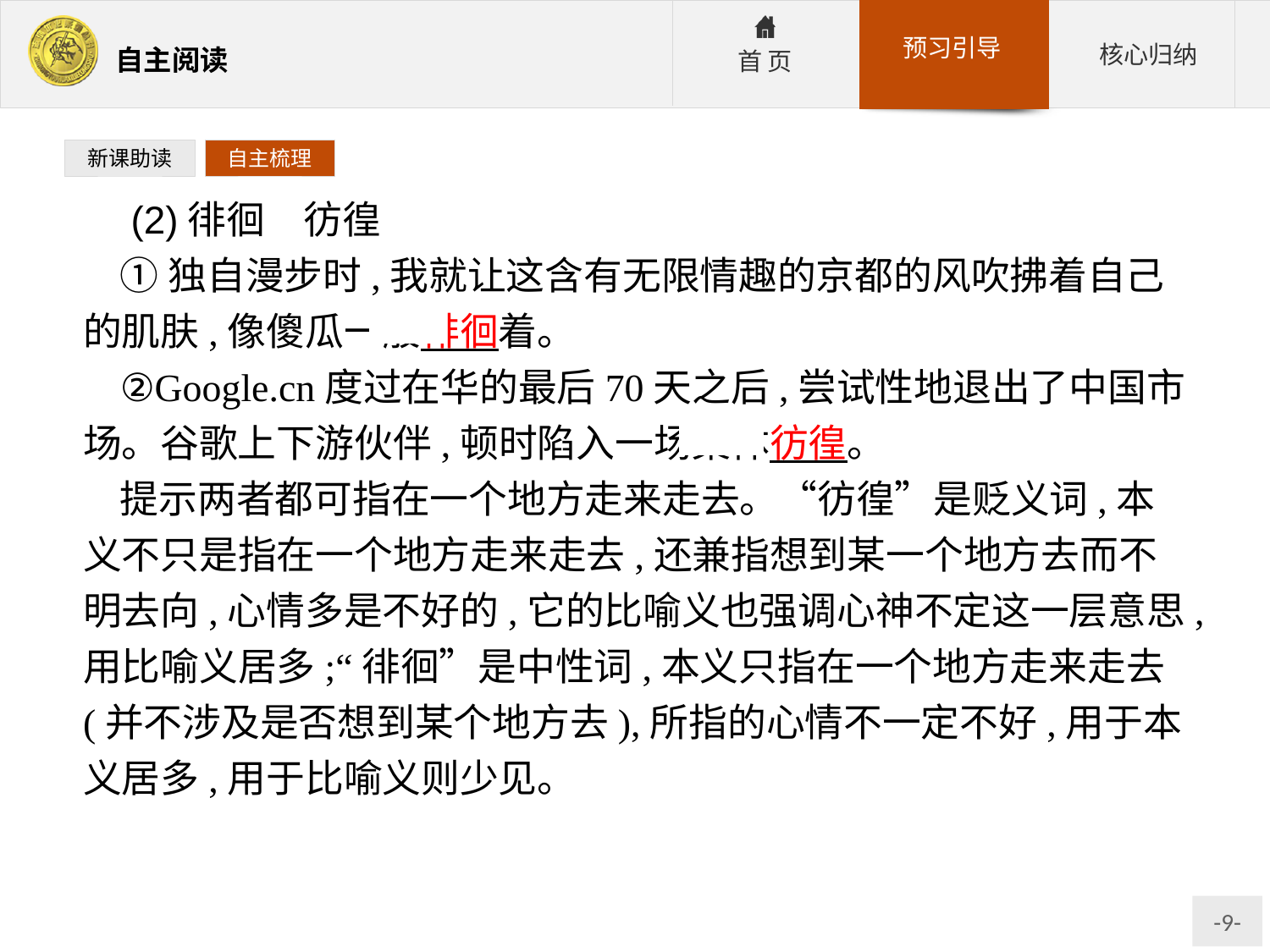

新课助读
自主梳理
 (2)徘徊　彷徨
①独自漫步时,我就让这含有无限情趣的京都的风吹拂着自己的肌肤,像傻瓜一般徘徊着。
②Google.cn度过在华的最后70天之后,尝试性地退出了中国市场。谷歌上下游伙伴,顿时陷入一场集体彷徨。
提示两者都可指在一个地方走来走去。“彷徨”是贬义词,本义不只是指在一个地方走来走去,还兼指想到某一个地方去而不明去向,心情多是不好的,它的比喻义也强调心神不定这一层意思,用比喻义居多;“徘徊”是中性词,本义只指在一个地方走来走去(并不涉及是否想到某个地方去),所指的心情不一定不好,用于本义居多,用于比喻义则少见。